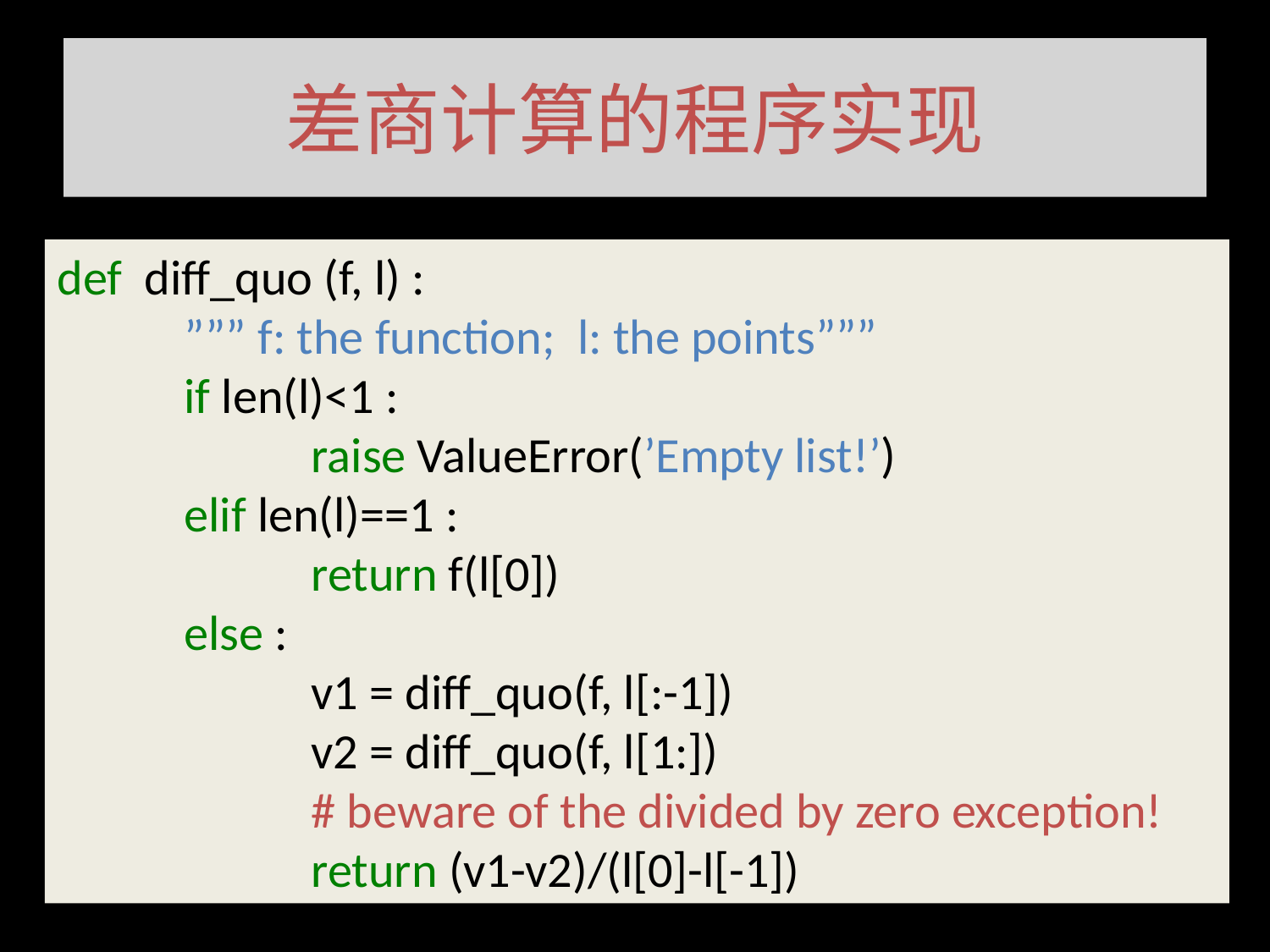

# 差商计算的程序实现
def  diff_quo (f, l) :
	””” f: the function;  l: the points”””
	if len(l)<1 :
		raise ValueError(’Empty list!’)
	elif len(l)==1 :
		return f(l[0])
	else :
		v1 = diff_quo(f, l[:-1])
		v2 = diff_quo(f, l[1:])
		# beware of the divided by zero exception!
		return (v1-v2)/(l[0]-l[-1])